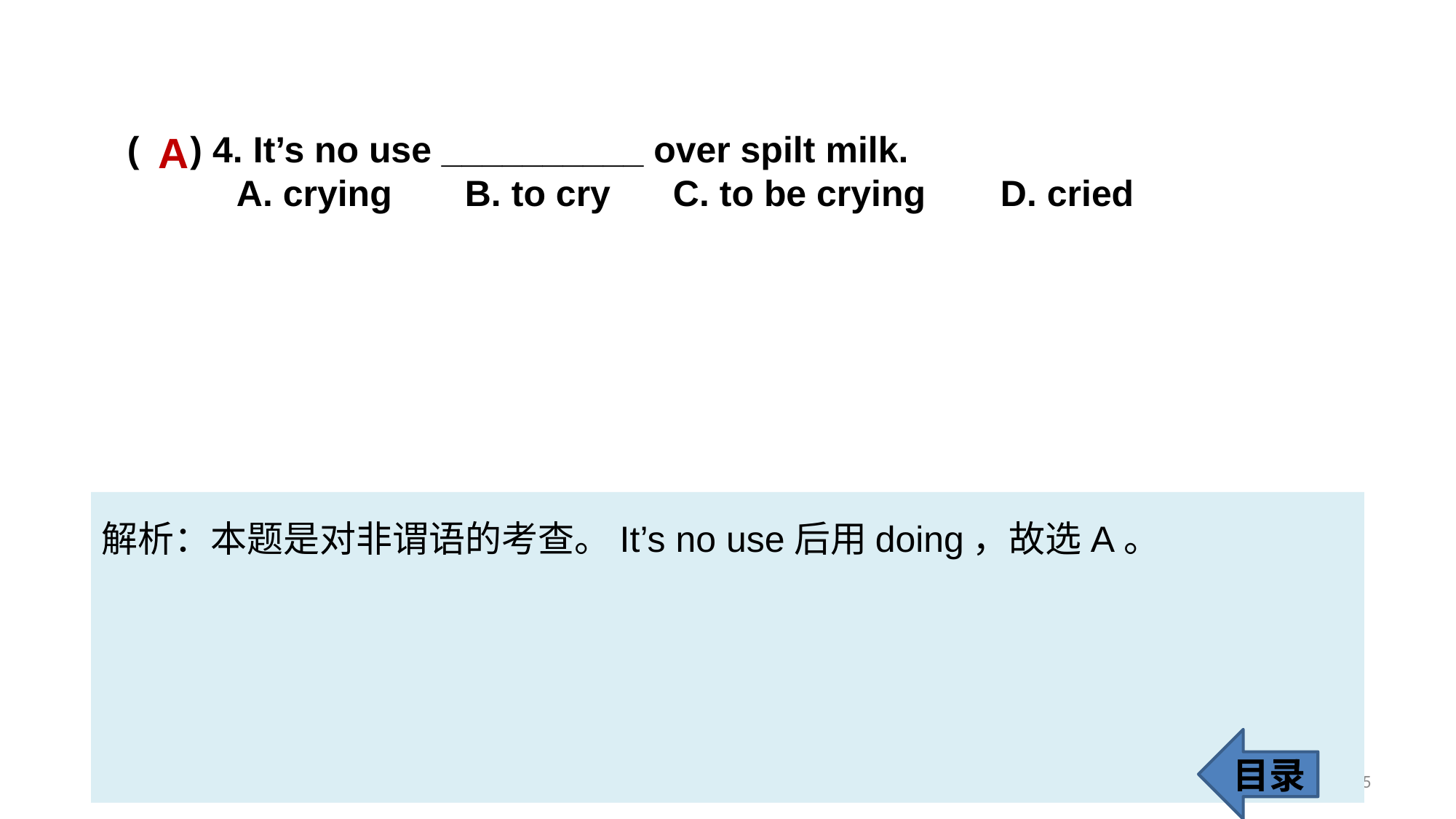

A
(     ) 4. It’s no use __________ over spilt milk.
	A. crying	 B. to cry 	C. to be crying 	D. cried

解析：本题是对非谓语的考查。It’s no use后用doing，故选A。
目录
65